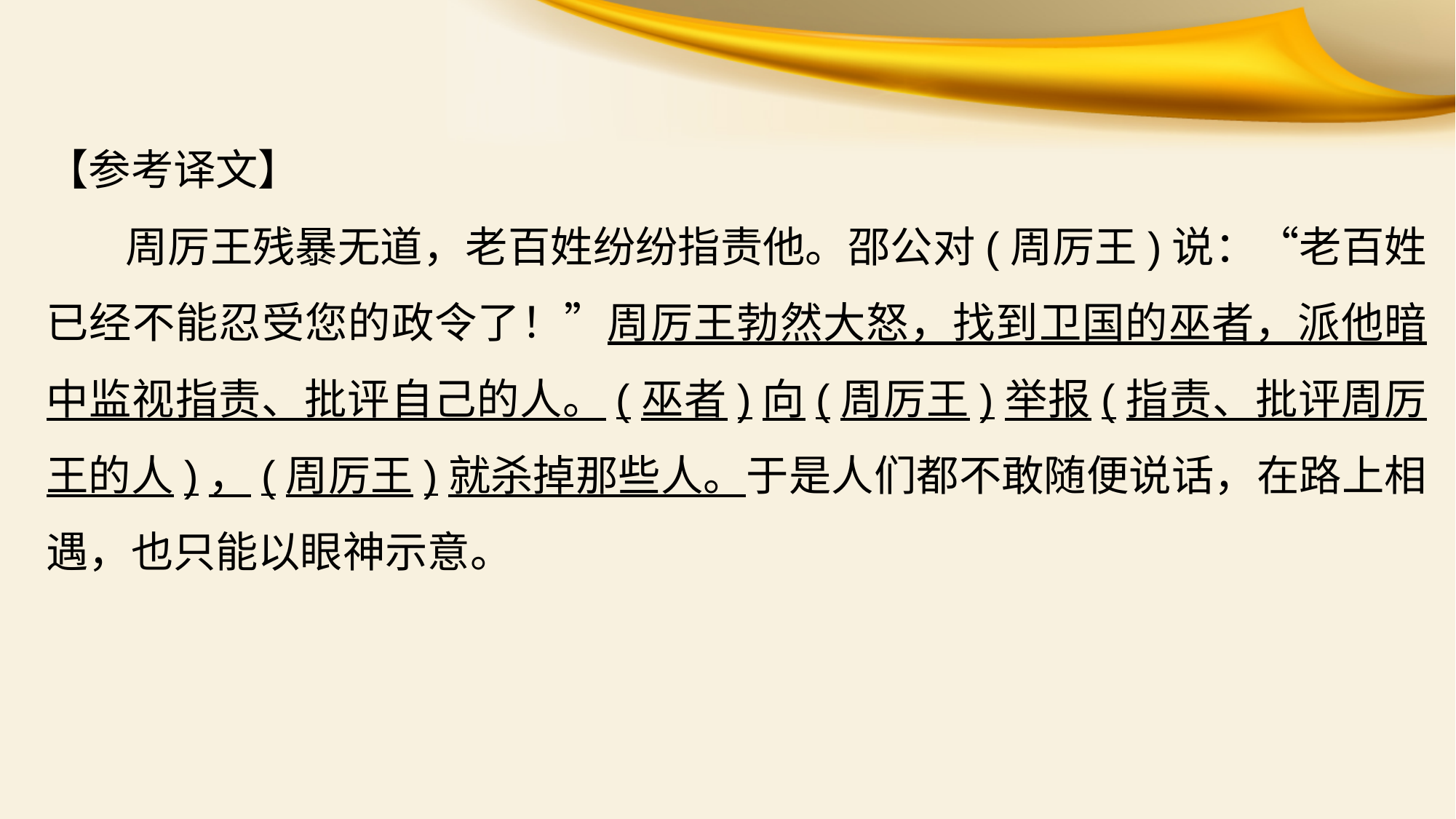

【参考译文】
周厉王残暴无道，老百姓纷纷指责他。邵公对(周厉王)说：“老百姓已经不能忍受您的政令了！”周厉王勃然大怒，找到卫国的巫者，派他暗中监视指责、批评自己的人。(巫者)向(周厉王)举报(指责、批评周厉王的人)，(周厉王)就杀掉那些人。于是人们都不敢随便说话，在路上相遇，也只能以眼神示意。